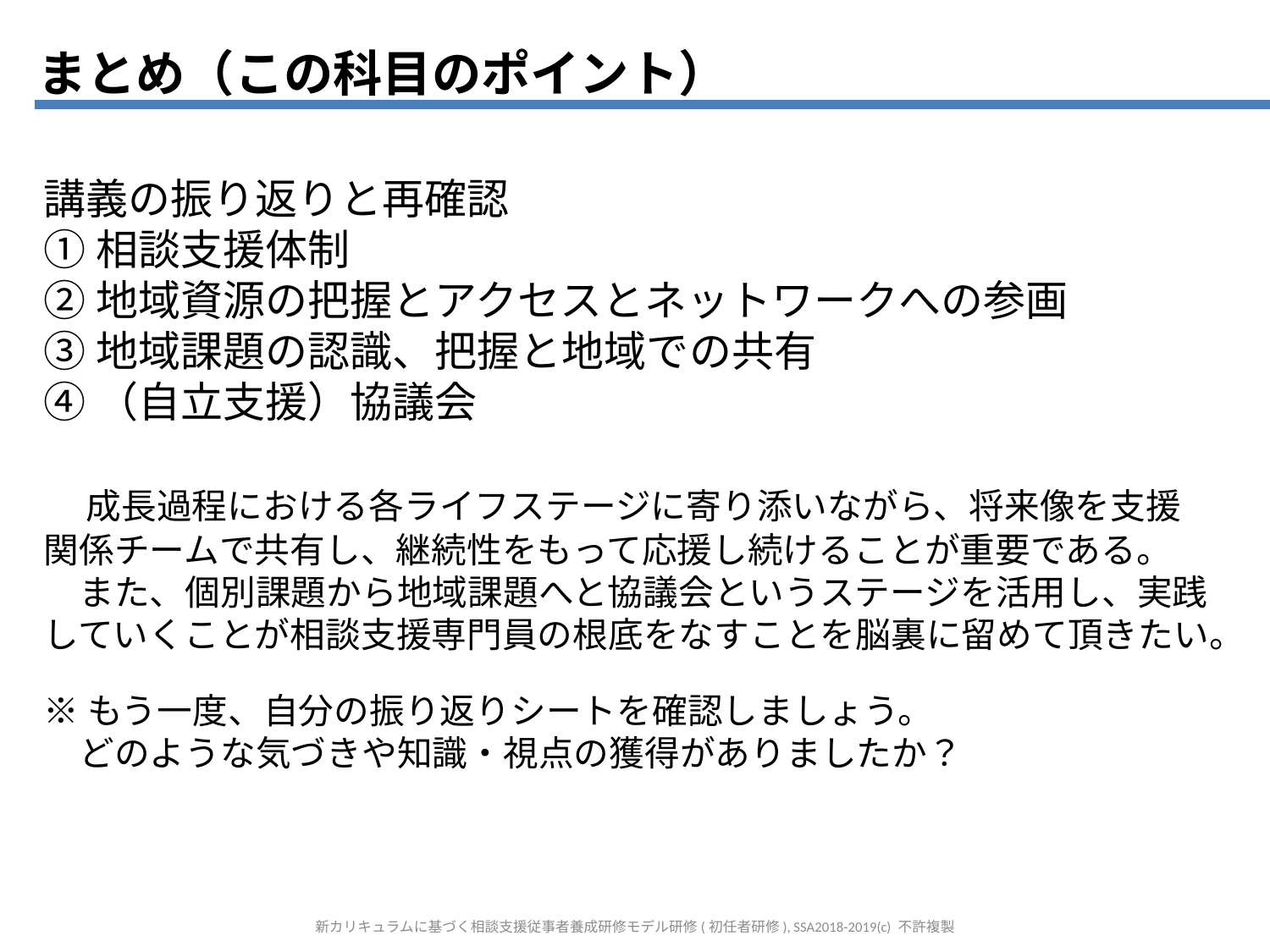

まとめ（この科目のポイント）
講義の振り返りと再確認
①相談支援体制
②地域資源の把握とアクセスとネットワークへの参画
③地域課題の認識、把握と地域での共有
④（自立支援）協議会

　成長過程における各ライフステージに寄り添いながら、将来像を支援
関係チームで共有し、継続性をもって応援し続けることが重要である。
　また、個別課題から地域課題へと協議会というステージを活用し、実践していくことが相談支援専門員の根底をなすことを脳裏に留めて頂きたい。

※もう一度、自分の振り返りシートを確認しましょう。
　どのような気づきや知識・視点の獲得がありましたか？
新カリキュラムに基づく相談支援従事者養成研修モデル研修(初任者研修), SSA2018-2019(c) 不許複製